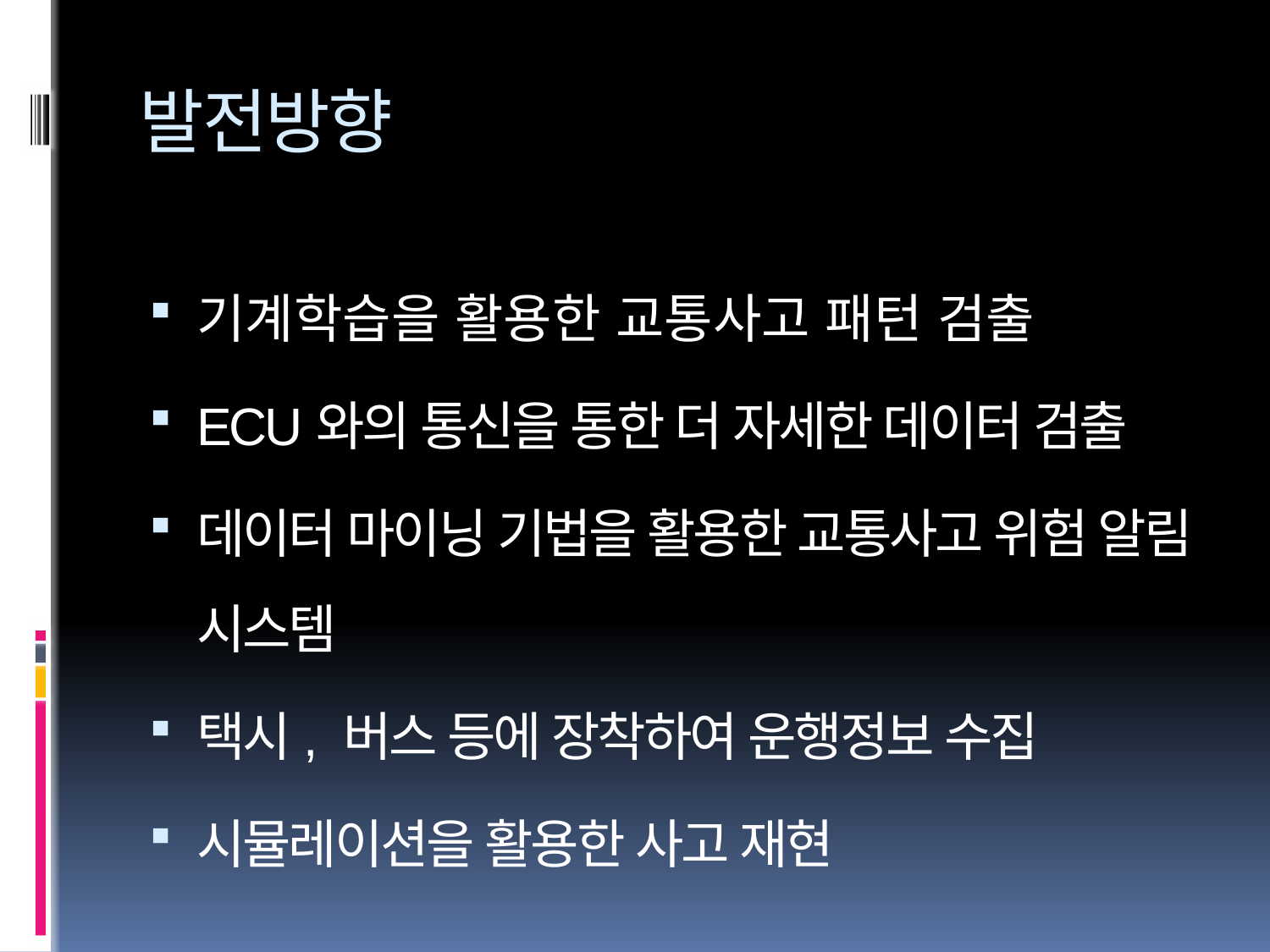

# 발전방향
기계학습을 활용한 교통사고 패턴 검출
ECU와의 통신을 통한 더 자세한 데이터 검출
데이터 마이닝 기법을 활용한 교통사고 위험 알림 시스템
택시, 버스 등에 장착하여 운행정보 수집
시뮬레이션을 활용한 사고 재현